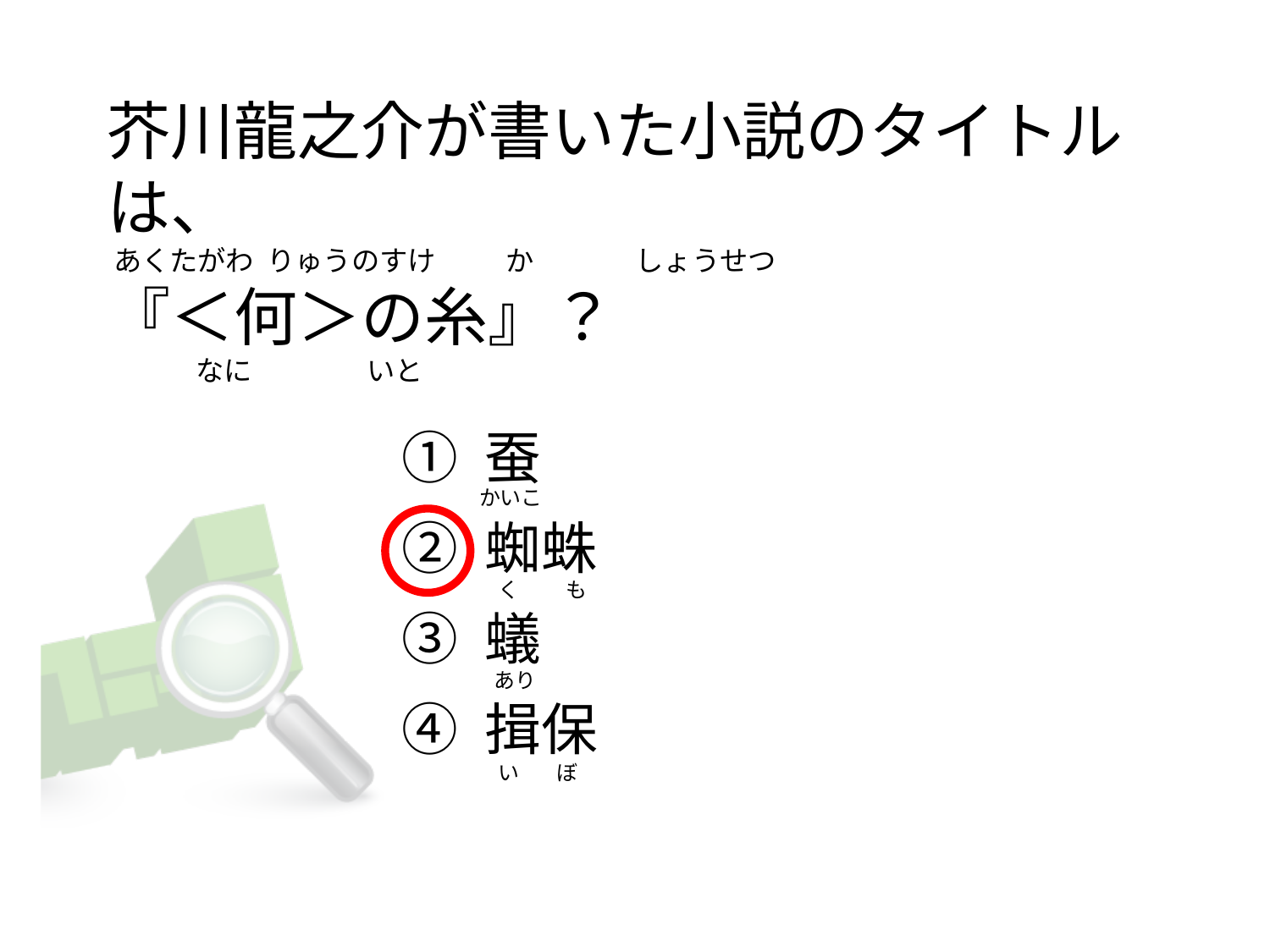

# 芥川龍之介が書いた小説のタイトルは、  あくたがわ  りゅうのすけ           か                しょうせつ  『＜何＞の糸』？               なに                  いと
① 蚕
② 蜘蛛
③ 蟻
④ 揖保
かいこ

   く          も
  あり
   い        ぼ